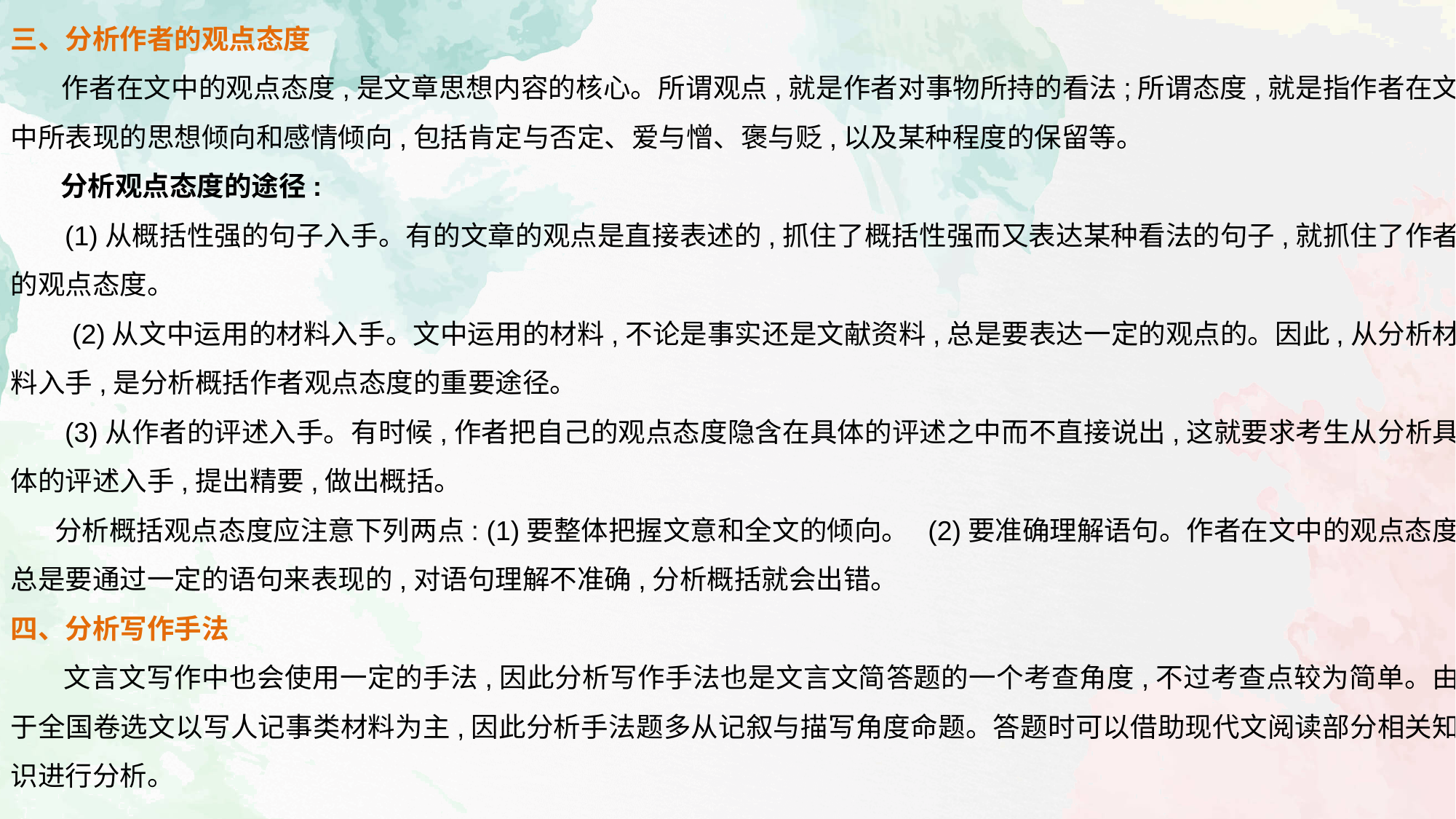

三、分析作者的观点态度
       作者在文中的观点态度,是文章思想内容的核心。所谓观点,就是作者对事物所持的看法;所谓态度,就是指作者在文中所表现的思想倾向和感情倾向,包括肯定与否定、爱与憎、褒与贬,以及某种程度的保留等。
       分析观点态度的途径:
       (1)从概括性强的句子入手。有的文章的观点是直接表述的,抓住了概括性强而又表达某种看法的句子,就抓住了作者的观点态度。
　　(2)从文中运用的材料入手。文中运用的材料,不论是事实还是文献资料,总是要表达一定的观点的。因此,从分析材料入手,是分析概括作者观点态度的重要途径。
       (3)从作者的评述入手。有时候,作者把自己的观点态度隐含在具体的评述之中而不直接说出,这就要求考生从分析具体的评述入手,提出精要,做出概括。
      分析概括观点态度应注意下列两点: (1)要整体把握文意和全文的倾向。  (2)要准确理解语句。作者在文中的观点态度总是要通过一定的语句来表现的,对语句理解不准确,分析概括就会出错。
四、分析写作手法
       文言文写作中也会使用一定的手法,因此分析写作手法也是文言文简答题的一个考查角度,不过考查点较为简单。由于全国卷选文以写人记事类材料为主,因此分析手法题多从记叙与描写角度命题。答题时可以借助现代文阅读部分相关知识进行分析。